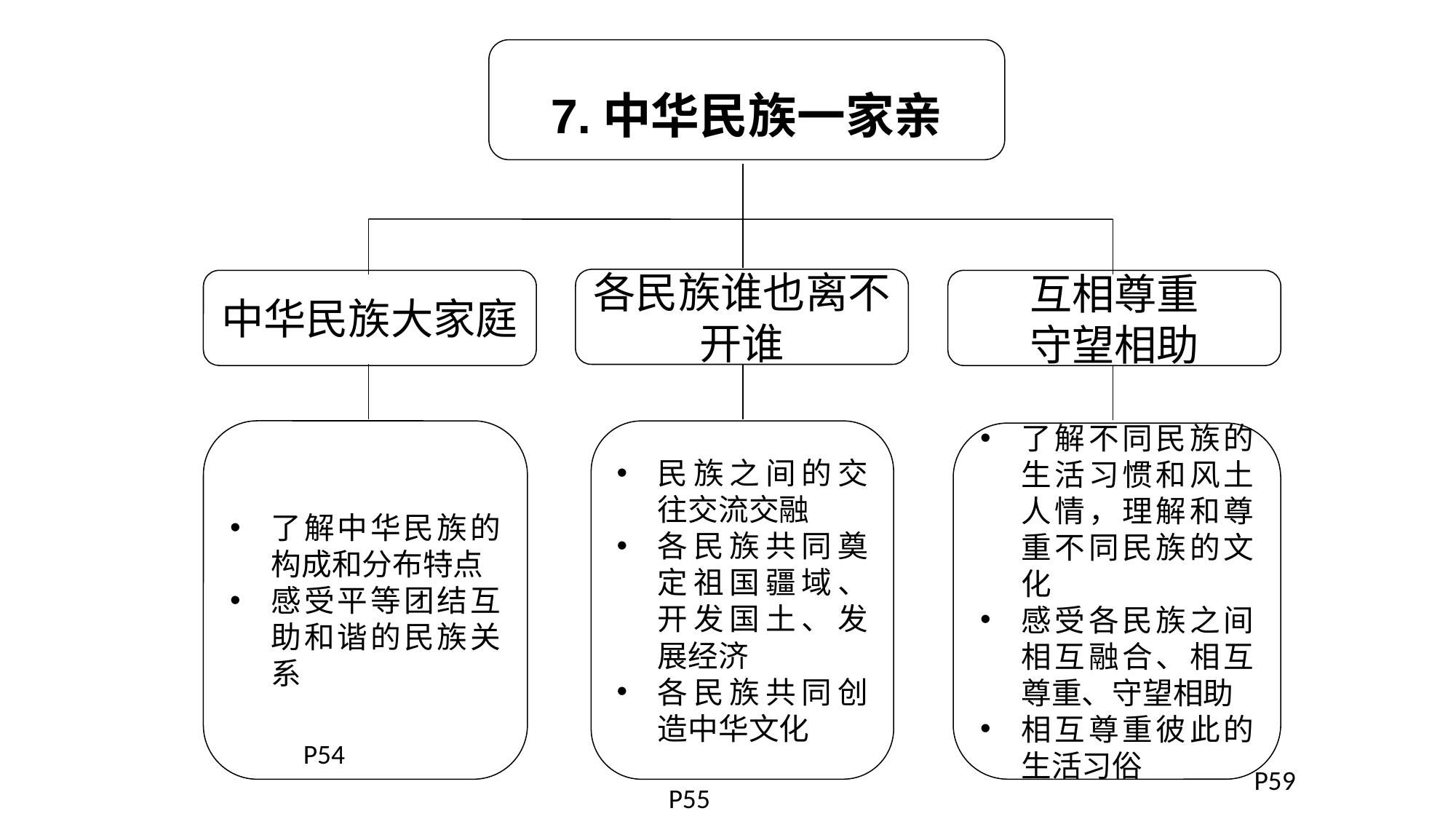

7.中华民族一家亲
各民族谁也离不开谁
中华民族大家庭
互相尊重
守望相助
了解中华民族的构成和分布特点
感受平等团结互助和谐的民族关系
民族之间的交往交流交融
各民族共同奠定祖国疆域、开发国土、发展经济
各民族共同创造中华文化
了解不同民族的生活习惯和风土人情，理解和尊重不同民族的文化
感受各民族之间相互融合、相互尊重、守望相助
相互尊重彼此的生活习俗
P54
P59
P55